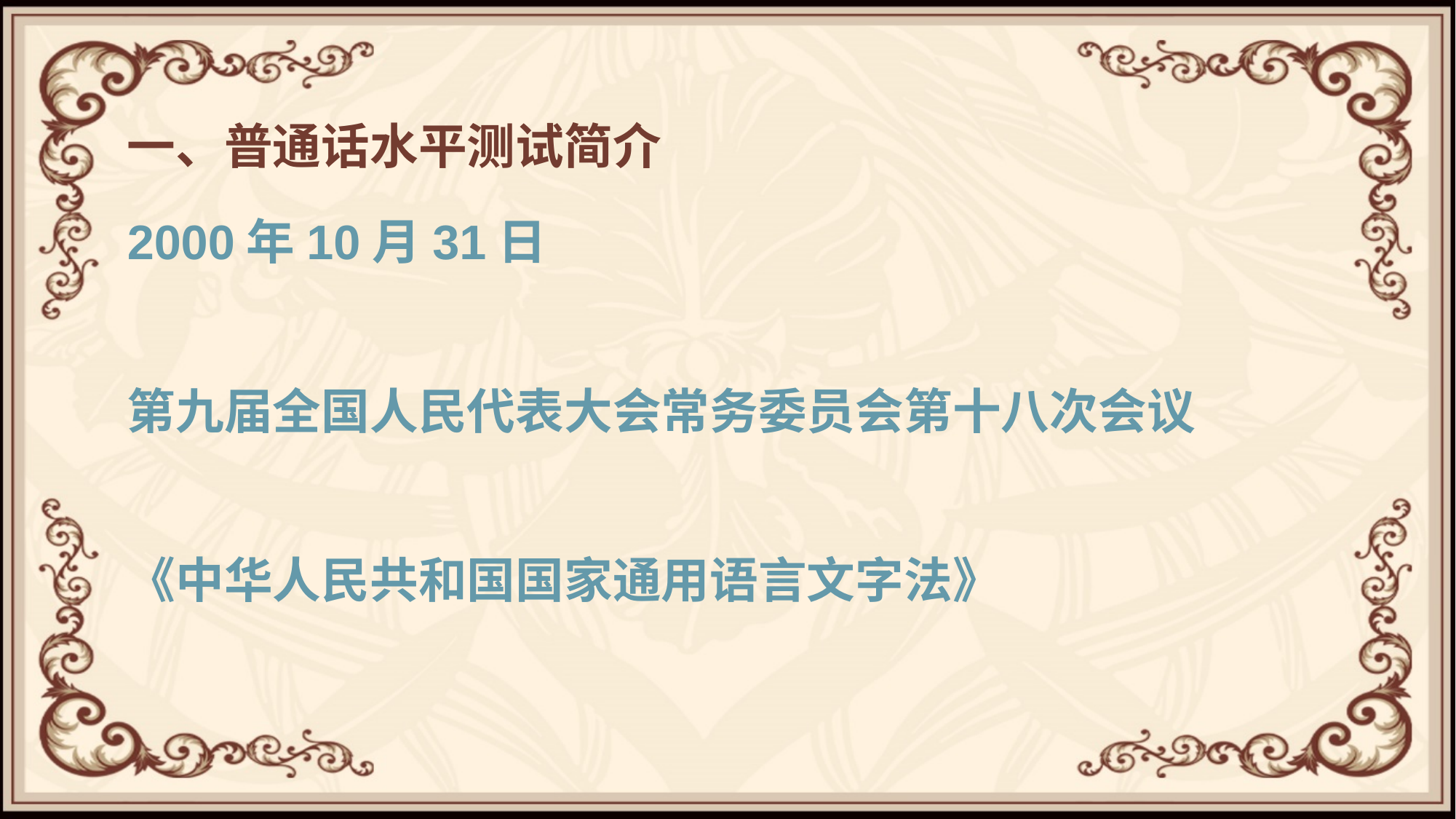

# 一、普通话水平测试简介
2000年10月31日

第九届全国人民代表大会常务委员会第十八次会议

《中华人民共和国国家通用语言文字法》